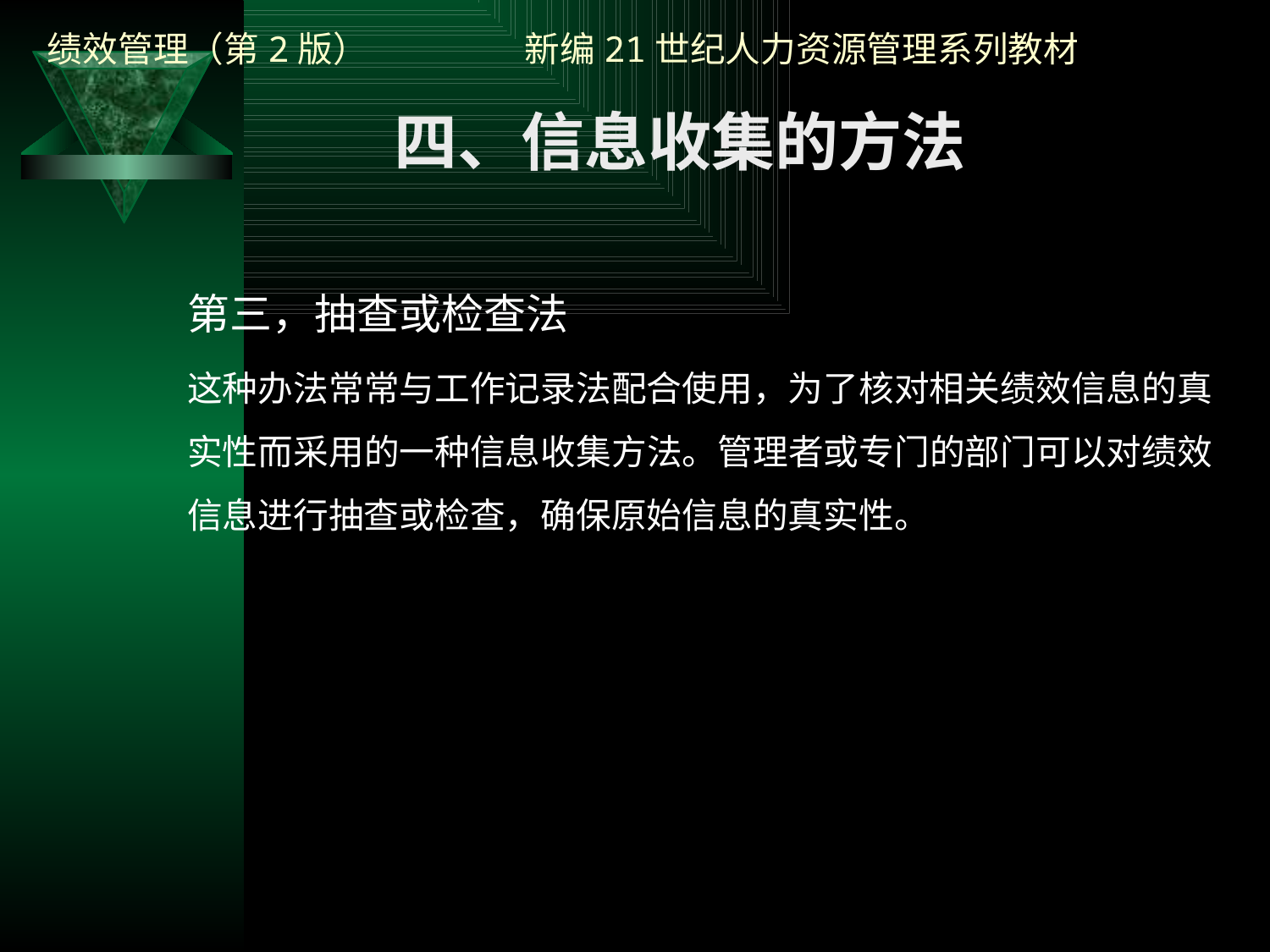

四、信息收集的方法
第三，抽查或检查法
这种办法常常与工作记录法配合使用，为了核对相关绩效信息的真实性而采用的一种信息收集方法。管理者或专门的部门可以对绩效信息进行抽查或检查，确保原始信息的真实性。